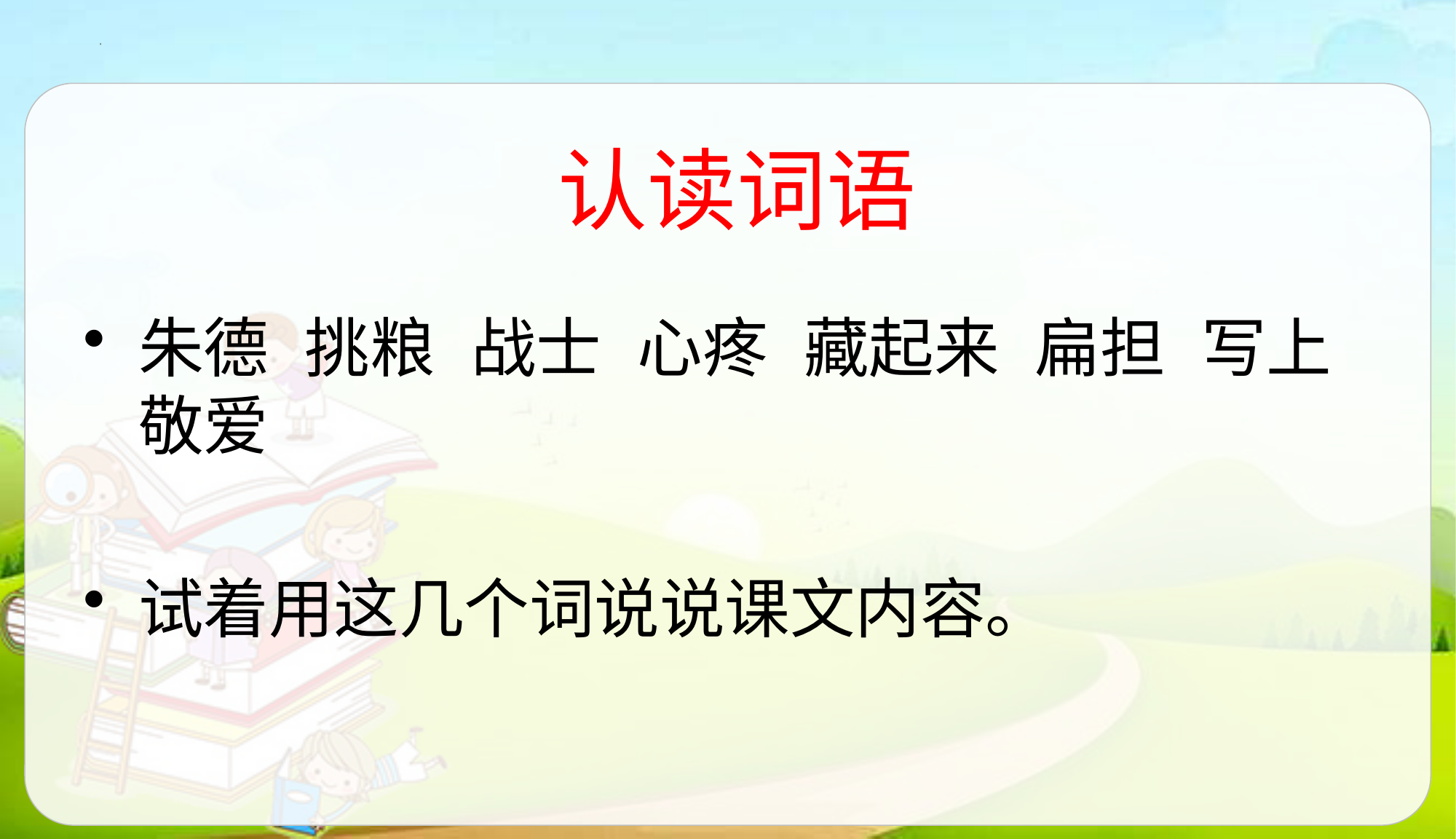

# 认读词语
朱德  挑粮  战士  心疼  藏起来  扁担  写上  敬爱

试着用这几个词说说课文内容。